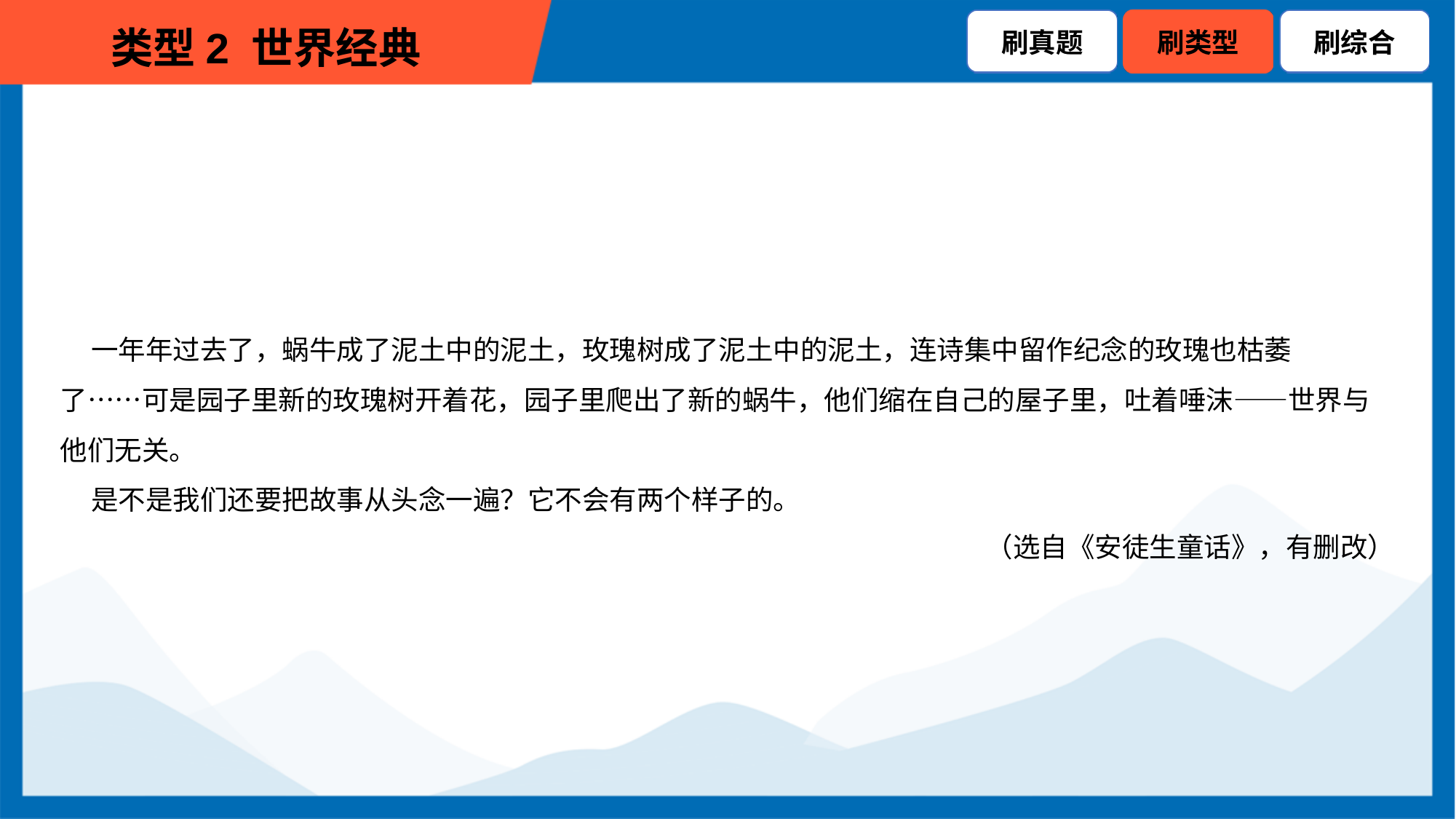

一年年过去了，蜗牛成了泥土中的泥土，玫瑰树成了泥土中的泥土，连诗集中留作纪念的玫瑰也枯萎
了……可是园子里新的玫瑰树开着花，园子里爬出了新的蜗牛，他们缩在自己的屋子里，吐着唾沫——世界与
他们无关。
    是不是我们还要把故事从头念一遍？它不会有两个样子的。
（选自《安徒生童话》，有删改）